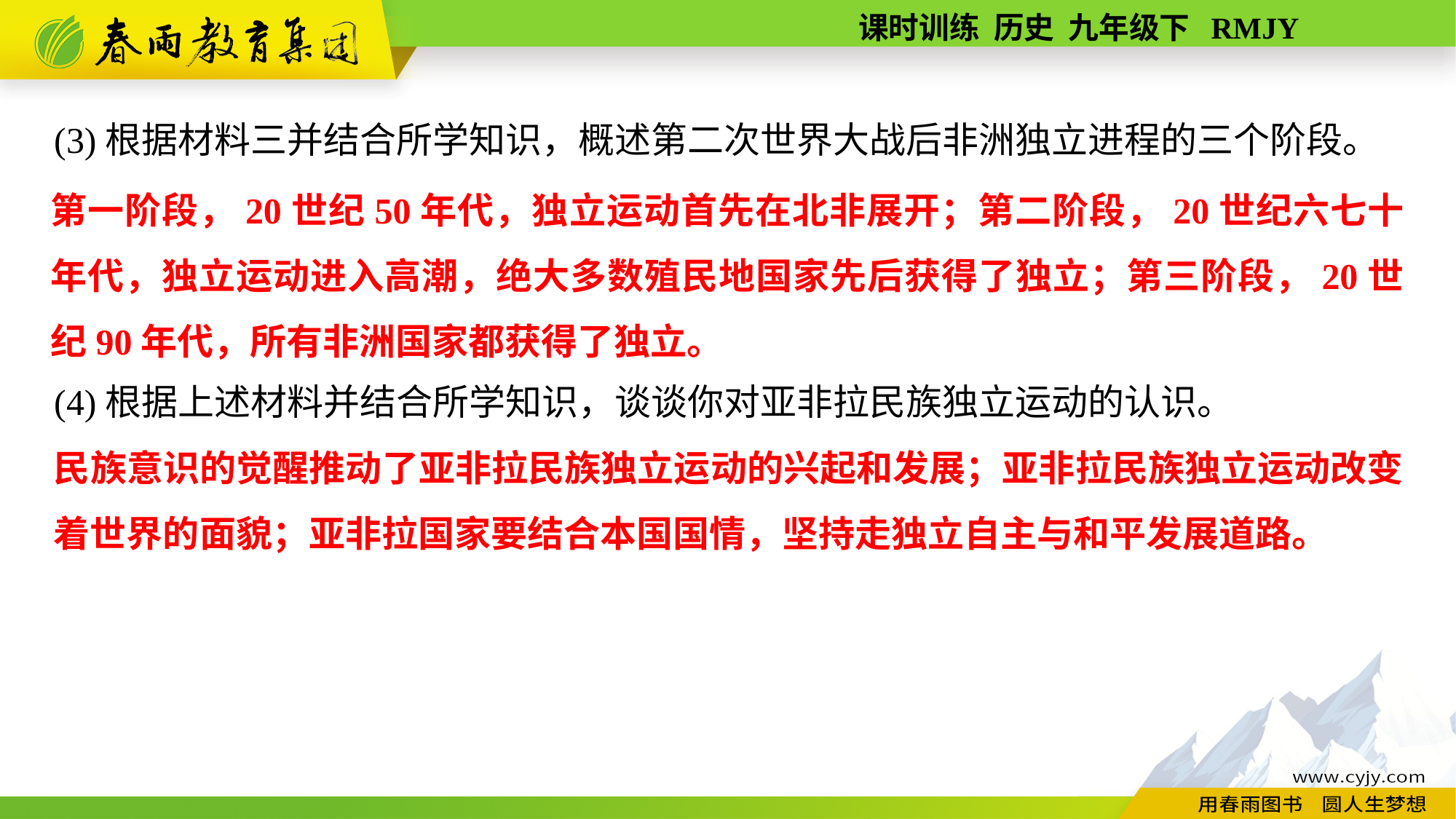

(3)根据材料三并结合所学知识，概述第二次世界大战后非洲独立进程的三个阶段。

(4)根据上述材料并结合所学知识，谈谈你对亚非拉民族独立运动的认识。
第一阶段，20世纪50年代，独立运动首先在北非展开；第二阶段，20世纪六七十年代，独立运动进入高潮，绝大多数殖民地国家先后获得了独立；第三阶段，20世纪90年代，所有非洲国家都获得了独立。
民族意识的觉醒推动了亚非拉民族独立运动的兴起和发展；亚非拉民族独立运动改变着世界的面貌；亚非拉国家要结合本国国情，坚持走独立自主与和平发展道路。